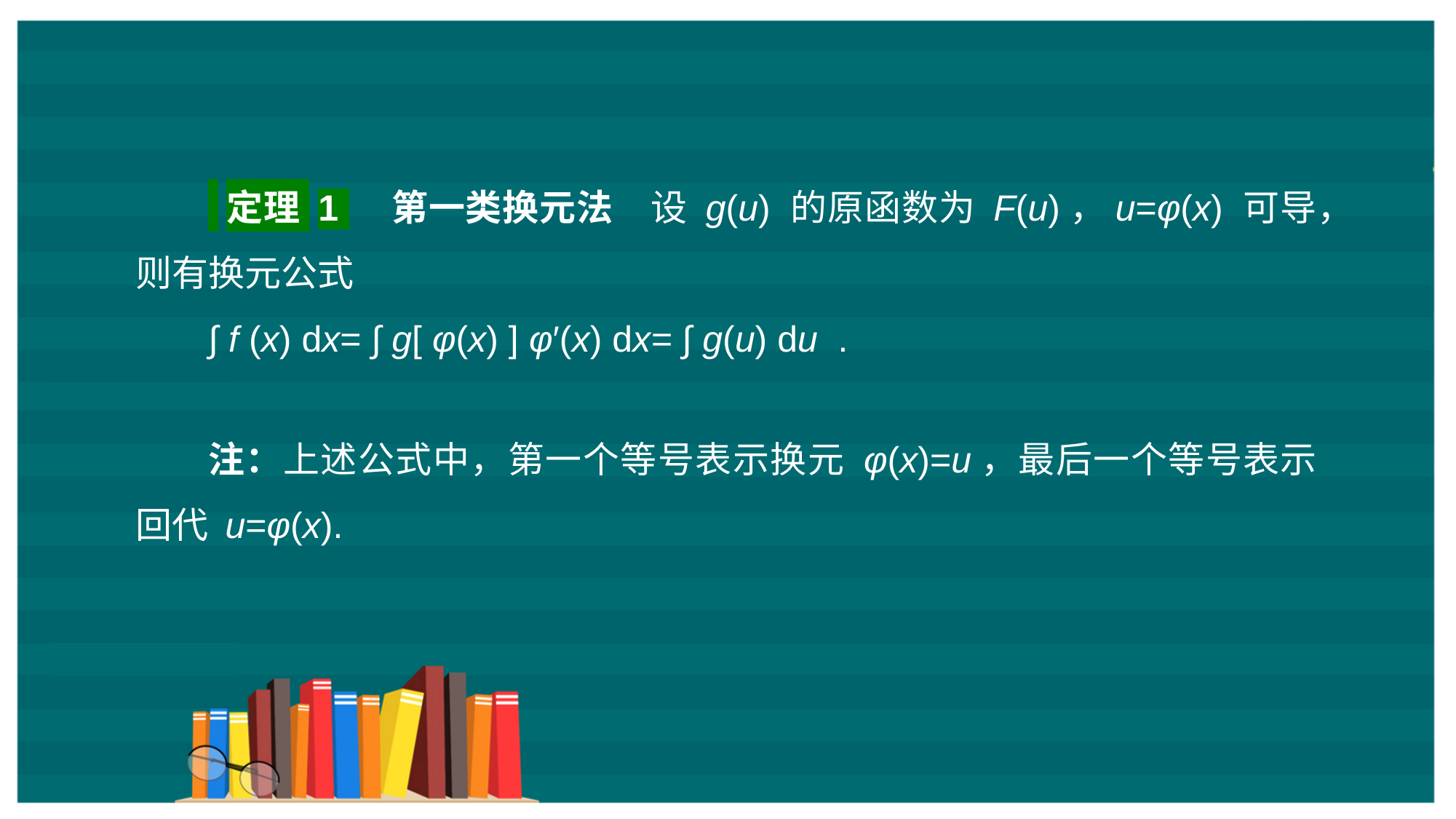

定理 1    第一类换元法　设 g(u) 的原函数为 F(u)，u=φ(x) 可导，则有换元公式
∫ f (x) dx= ∫ g[ φ(x) ] φ′(x) dx= ∫ g(u) du  .
注：上述公式中，第一个等号表示换元 φ(x)=u，最后一个等号表示回代 u=φ(x).